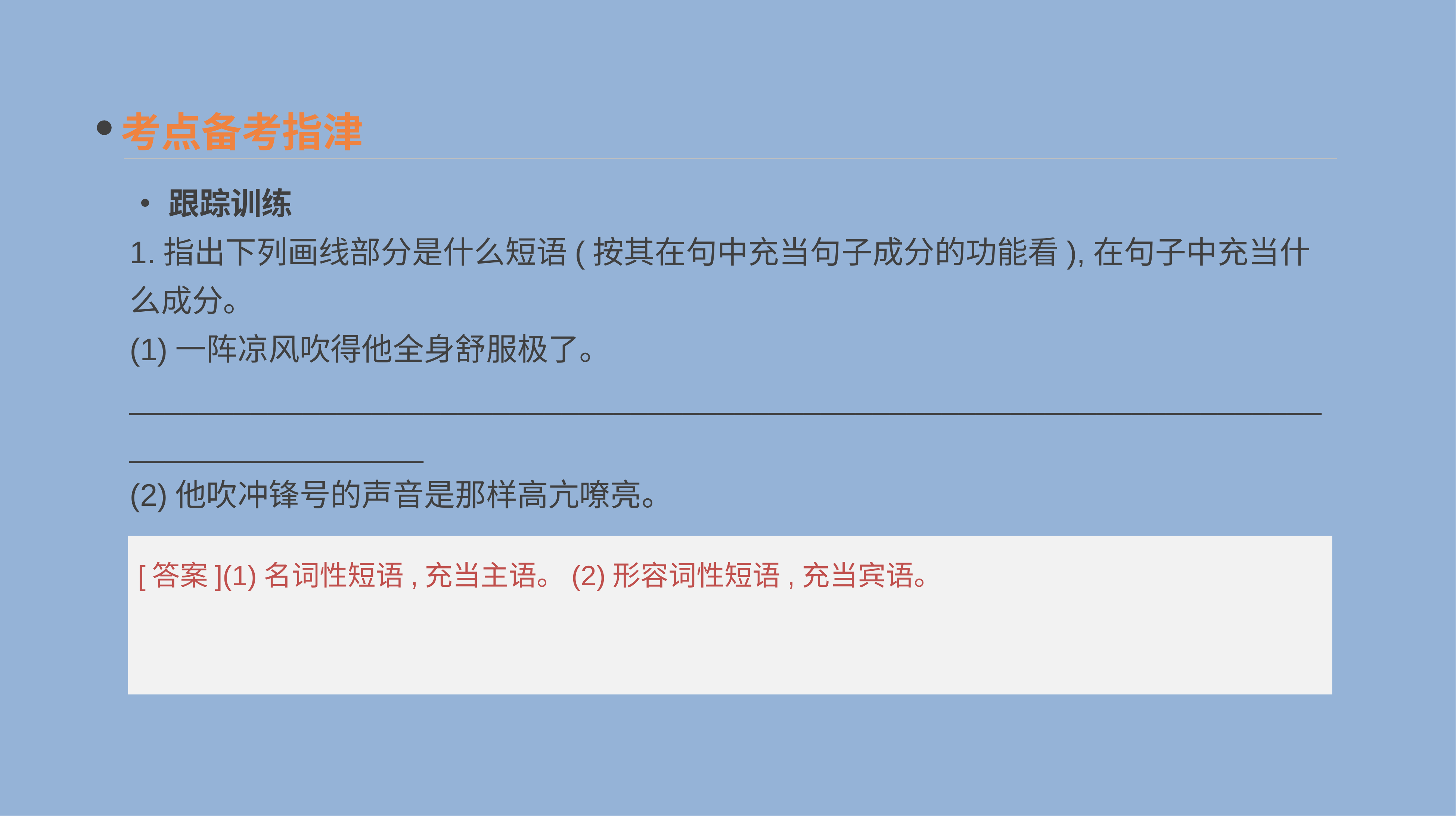

考点备考指津

•跟踪训练
1.指出下列画线部分是什么短语(按其在句中充当句子成分的功能看),在句子中充当什么成分。
(1)一阵凉风吹得他全身舒服极了。
______________________________________________________________________________________
(2)他吹冲锋号的声音是那样高亢嘹亮。
______________________________________________________________________________________

[答案](1)名词性短语,充当主语。(2)形容词性短语,充当宾语。